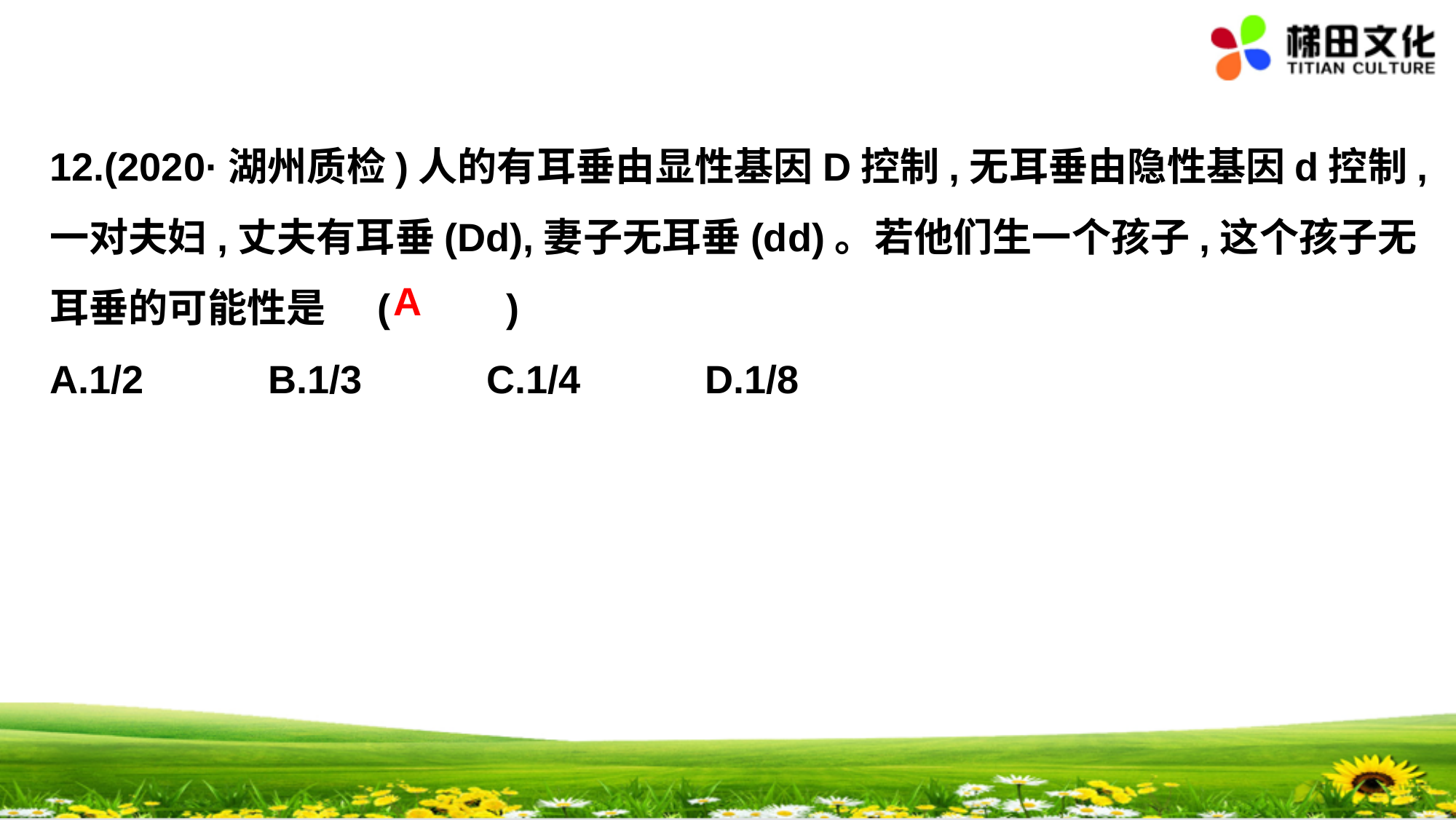

12.(2020·湖州质检)人的有耳垂由显性基因D控制,无耳垂由隐性基因d控制,
一对夫妇,丈夫有耳垂(Dd),妻子无耳垂(dd)。若他们生一个孩子,这个孩子无
耳垂的可能性是	(　  　)
A.1/2		B.1/3		C.1/4		D.1/8
A